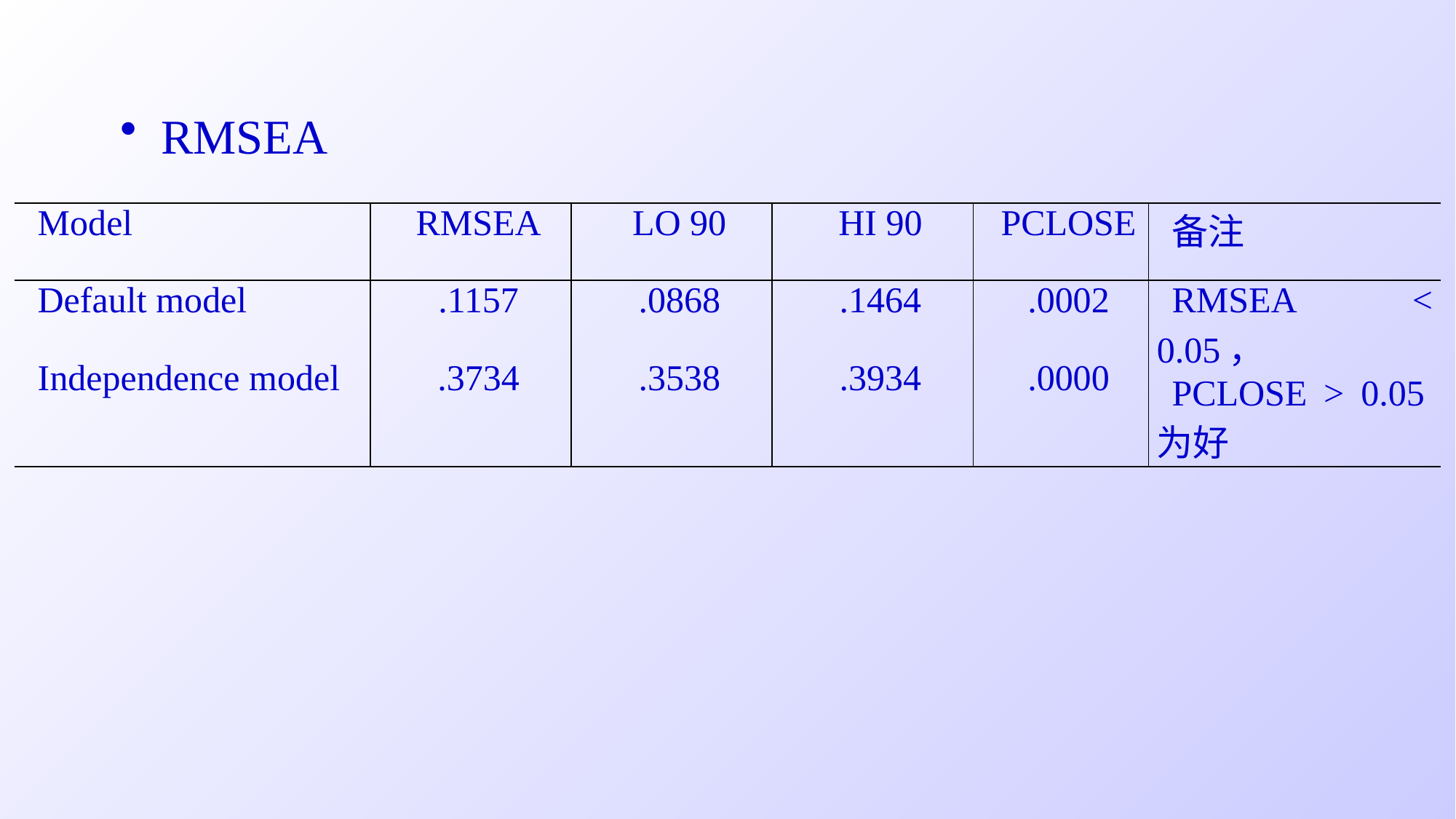

RMSEA

| Model | RMSEA | LO 90 | HI 90 | PCLOSE | 备注 |
| --- | --- | --- | --- | --- | --- |
| Default model | .1157 | .0868 | .1464 | .0002 | RMSEA < 0.05， PCLOSE > 0.05为好 |
| Independence model | .3734 | .3538 | .3934 | .0000 |  |